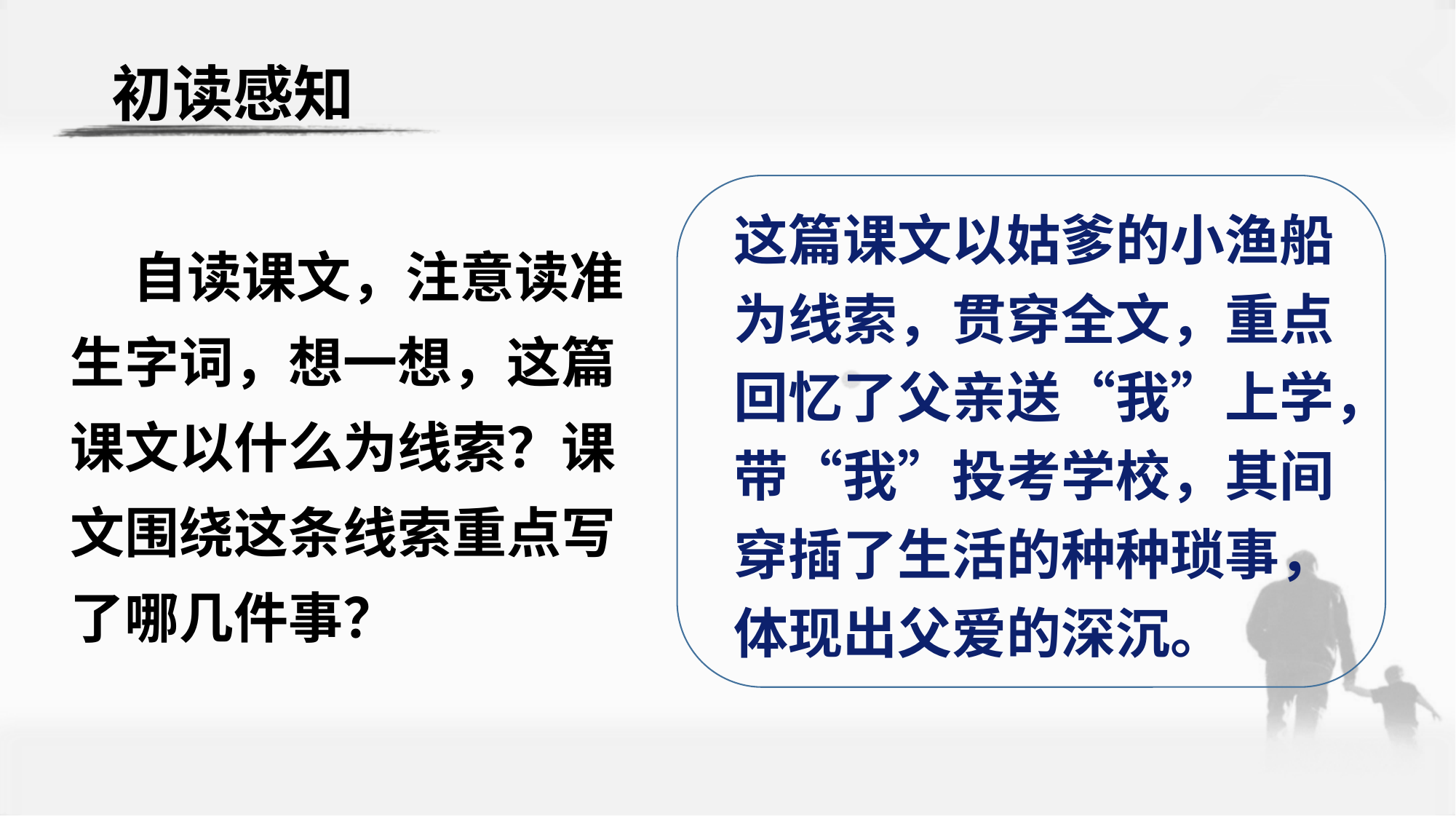

初读感知

这篇课文以姑爹的小渔船为线索，贯穿全文，重点回忆了父亲送“我”上学，带“我”投考学校，其间穿插了生活的种种琐事，体现出父爱的深沉。
    自读课文，注意读准生字词，想一想，这篇课文以什么为线索？课文围绕这条线索重点写了哪几件事？